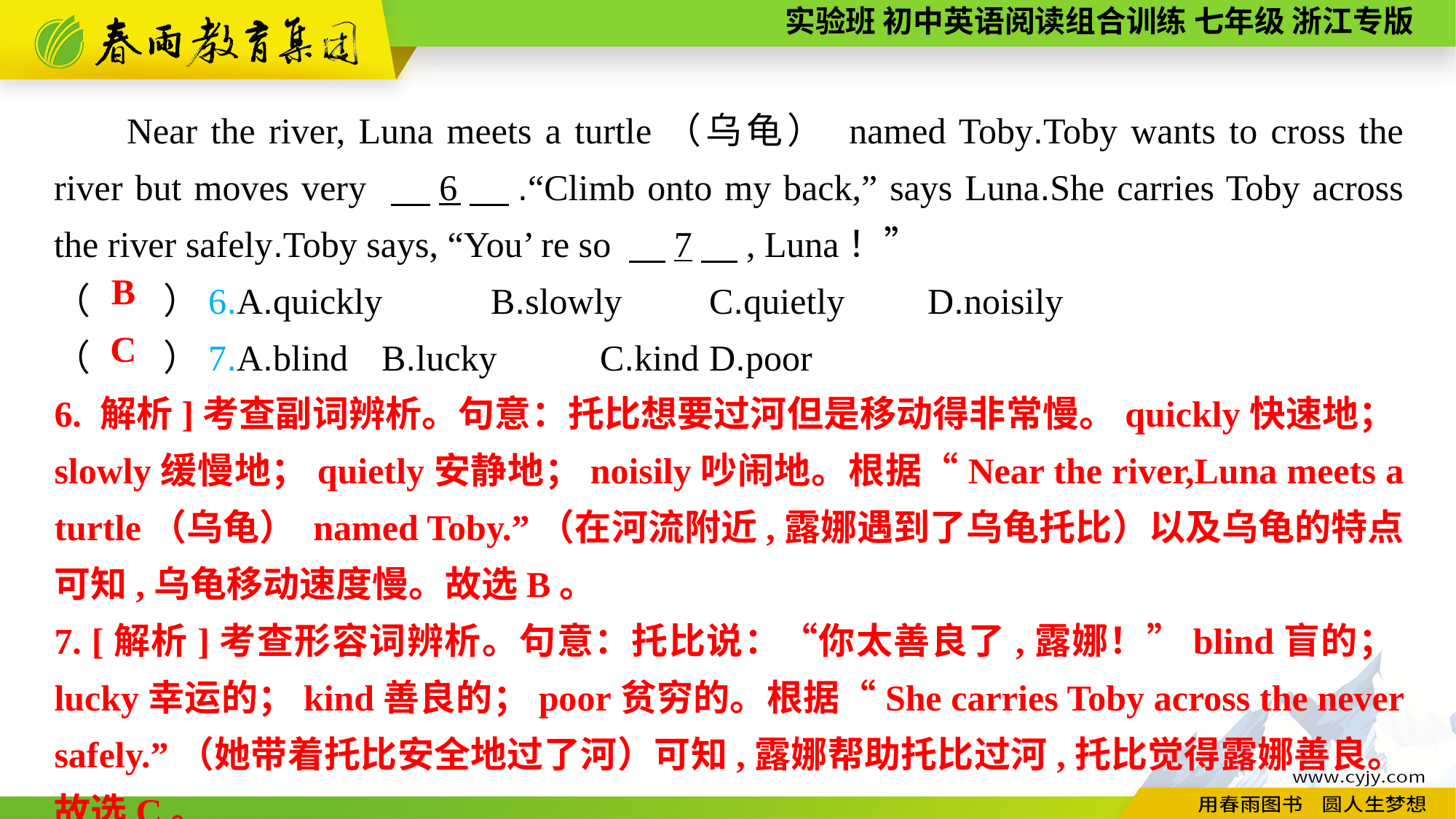

Near the river, Luna meets a turtle（乌龟） named Toby.Toby wants to cross the river but moves very 　6　.“Climb onto my back,” says Luna.She carries Toby across the river safely.Toby says, “You’ re so 　7　, Luna！”
（　　）6.A.quickly	B.slowly	C.quietly	D.noisily
（　　）7.A.blind	B.lucky	C.kind	D.poor
B
C
6. 解析]考查副词辨析。句意：托比想要过河但是移动得非常慢。quickly快速地；slowly缓慢地；quietly安静地；noisily吵闹地。根据“Near the river,Luna meets a turtle（乌龟） named Toby.”（在河流附近,露娜遇到了乌龟托比）以及乌龟的特点可知,乌龟移动速度慢。故选B。
7. [解析]考查形容词辨析。句意：托比说：“你太善良了,露娜！”blind盲的；lucky幸运的；kind善良的；poor贫穷的。根据“She carries Toby across the never safely.”（她带着托比安全地过了河）可知,露娜帮助托比过河,托比觉得露娜善良。故选C。